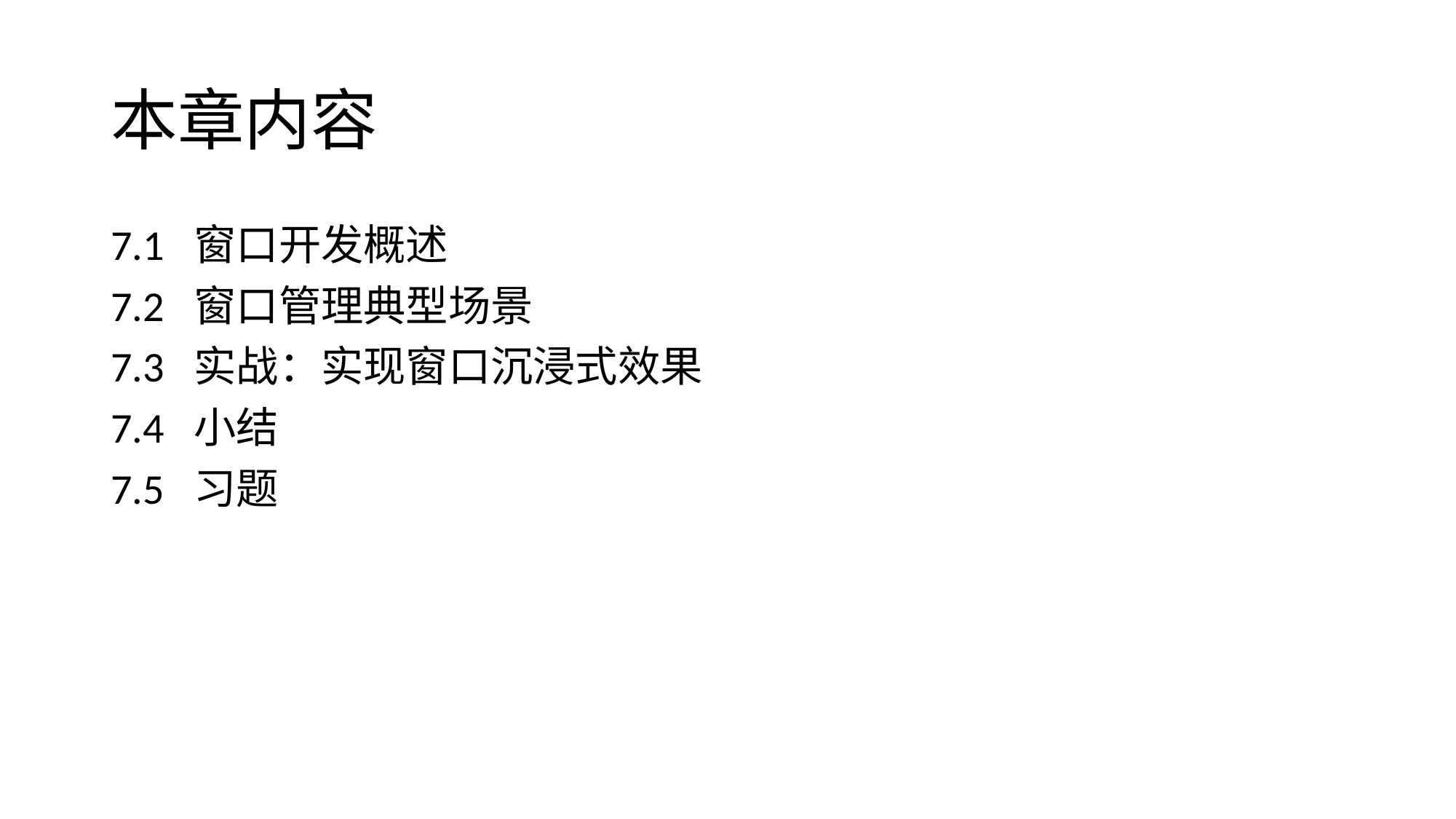

# 本章内容
7.1  窗口开发概述
7.2  窗口管理典型场景
7.3  实战：实现窗口沉浸式效果
7.4  小结
7.5  习题